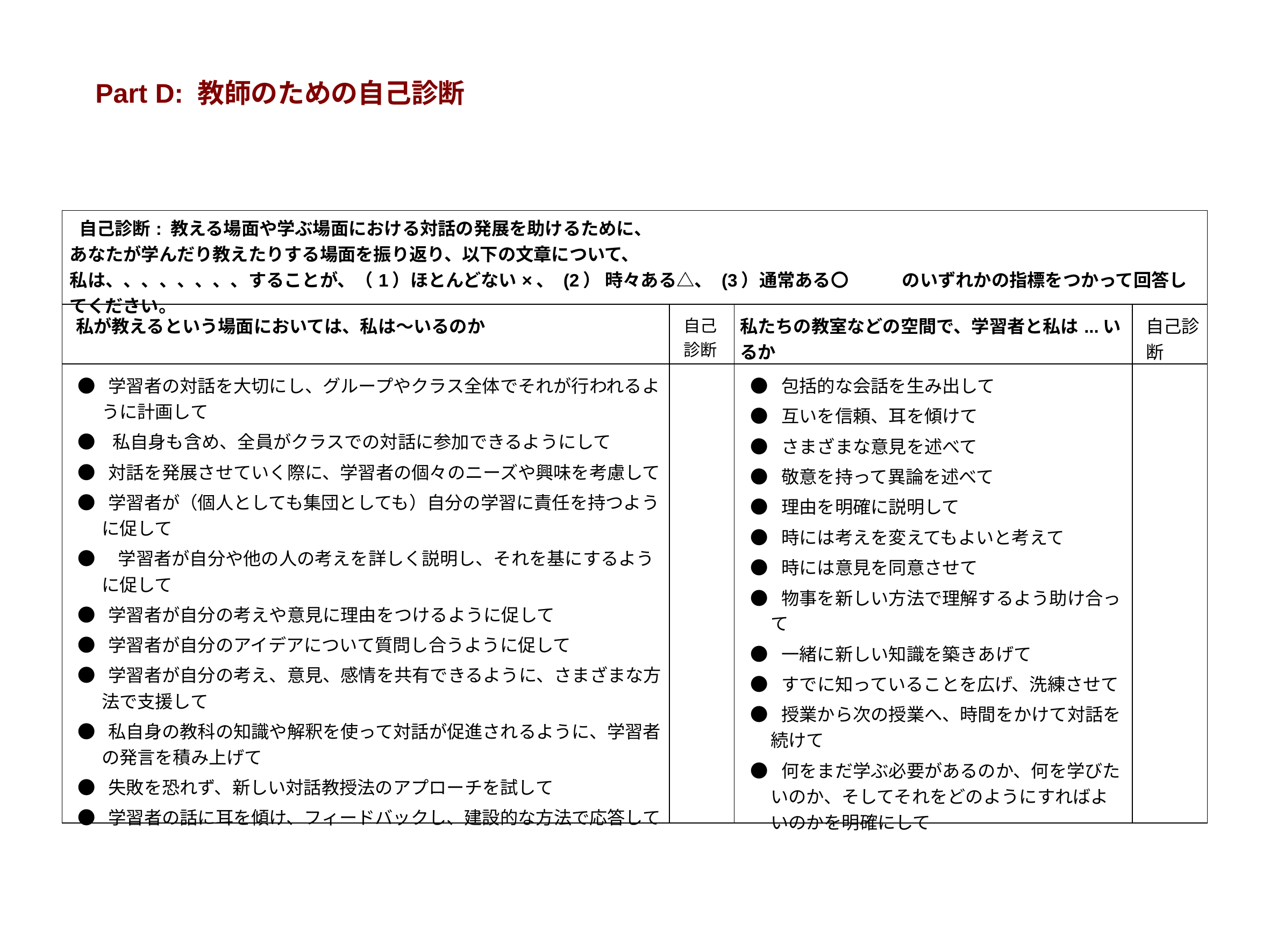

Part D: 教師のための自己診断
| 自己診断: 教える場面や学ぶ場面における対話の発展を助けるために、 あなたが学んだり教えたりする場面を振り返り、以下の文章について、 私は、、、、、、、、することが、（1）ほとんどない×、 (2） 時々ある△、 (3）通常ある〇　　　のいずれかの指標をつかって回答してください。 |  |  |  |
| --- | --- | --- | --- |
| 私が教えるという場面においては、私は～いるのか | 自己診断 | 私たちの教室などの空間で、学習者と私は...いるか | 自己診断 |
| ●  学習者の対話を大切にし、グループやクラス全体でそれが行われるように計画して　　 ●   私自身も含め、全員がクラスでの対話に参加できるようにして ●  対話を発展させていく際に、学習者の個々のニーズや興味を考慮して ●  学習者が（個人としても集団としても）自分の学習に責任を持つように促して ●　学習者が自分や他の人の考えを詳しく説明し、それを基にするように促して ●  学習者が自分の考えや意見に理由をつけるように促して ●  学習者が自分のアイデアについて質問し合うように促して ●  学習者が自分の考え、意見、感情を共有できるように、さまざまな方法で支援して ●  私自身の教科の知識や解釈を使って対話が促進されるように、学習者の発言を積み上げて ●  失敗を恐れず、新しい対話教授法のアプローチを試して ●  学習者の話に耳を傾け、フィードバックし、建設的な方法で応答して |  | ●  包括的な会話を生み出して ●  互いを信頼、耳を傾けて ●  さまざまな意見を述べて ●  敬意を持って異論を述べて ●  理由を明確に説明して ●  時には考えを変えてもよいと考えて ●  時には意見を同意させて ●  物事を新しい方法で理解するよう助け合って ●  一緒に新しい知識を築きあげて ●  すでに知っていることを広げ、洗練させて ●  授業から次の授業へ、時間をかけて対話を続けて ●  何をまだ学ぶ必要があるのか、何を学びたいのか、そしてそれをどのようにすればよいのかを明確にして |  |